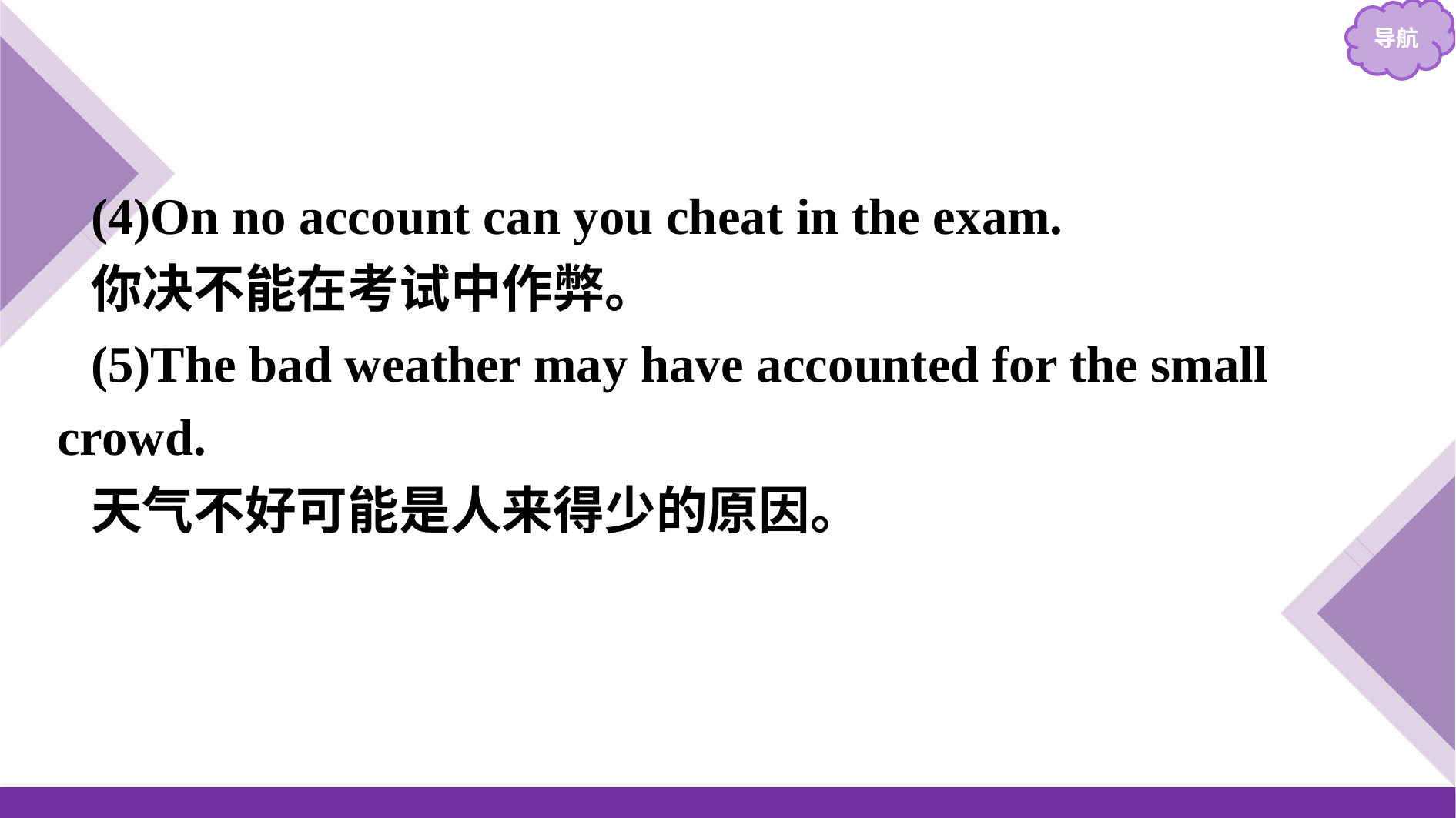

(4)On no account can you cheat in the exam.
你决不能在考试中作弊。
(5)The bad weather may have accounted for the small crowd.
天气不好可能是人来得少的原因。